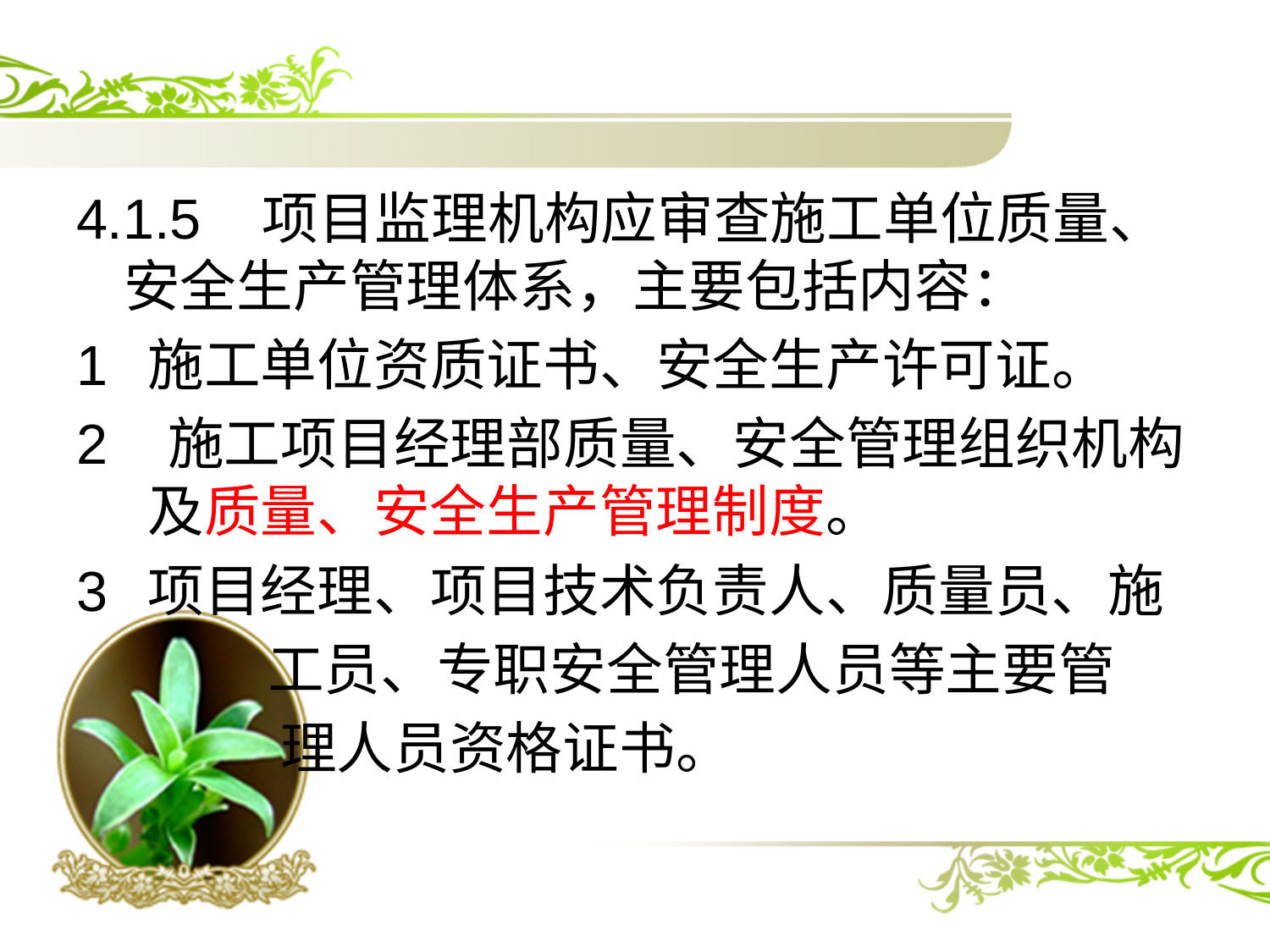

#
4.1.5   项目监理机构应审查施工单位质量、安全生产管理体系，主要包括内容：
施工单位资质证书、安全生产许可证。
2   施工项目经理部质量、安全管理组织机构及质量、安全生产管理制度。
项目经理、项目技术负责人、质量员、施
              工员、专职安全管理人员等主要管
               理人员资格证书。